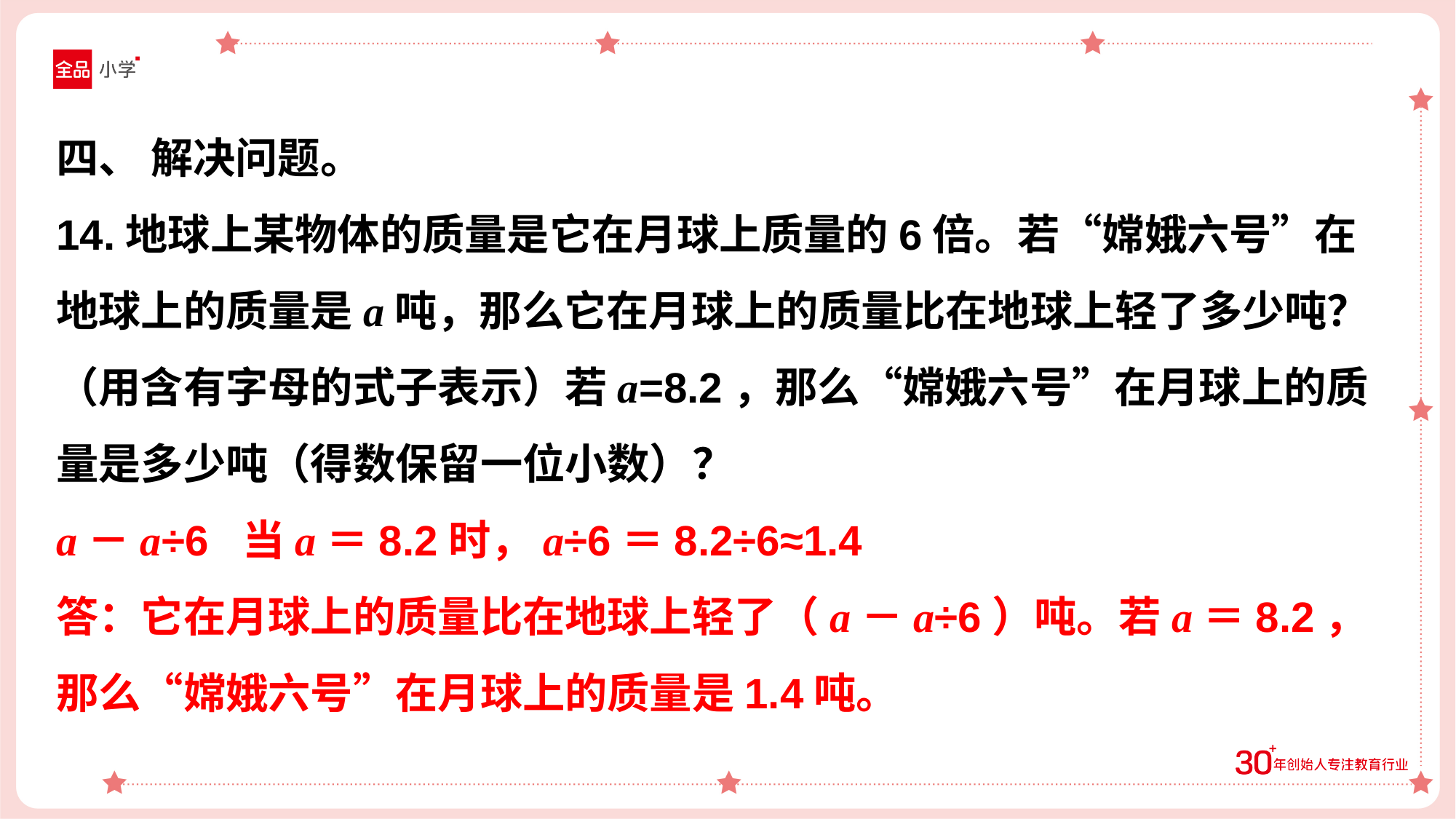

四、 解决问题。
14.地球上某物体的质量是它在月球上质量的6倍。若“嫦娥六号”在地球上的质量是a吨，那么它在月球上的质量比在地球上轻了多少吨？（用含有字母的式子表示）若a=8.2，那么“嫦娥六号”在月球上的质量是多少吨（得数保留一位小数）？
a－a÷6  当a＝8.2时，a÷6＝8.2÷6≈1.4
答：它在月球上的质量比在地球上轻了（a－a÷6）吨。若a＝8.2，那么“嫦娥六号”在月球上的质量是1.4吨。